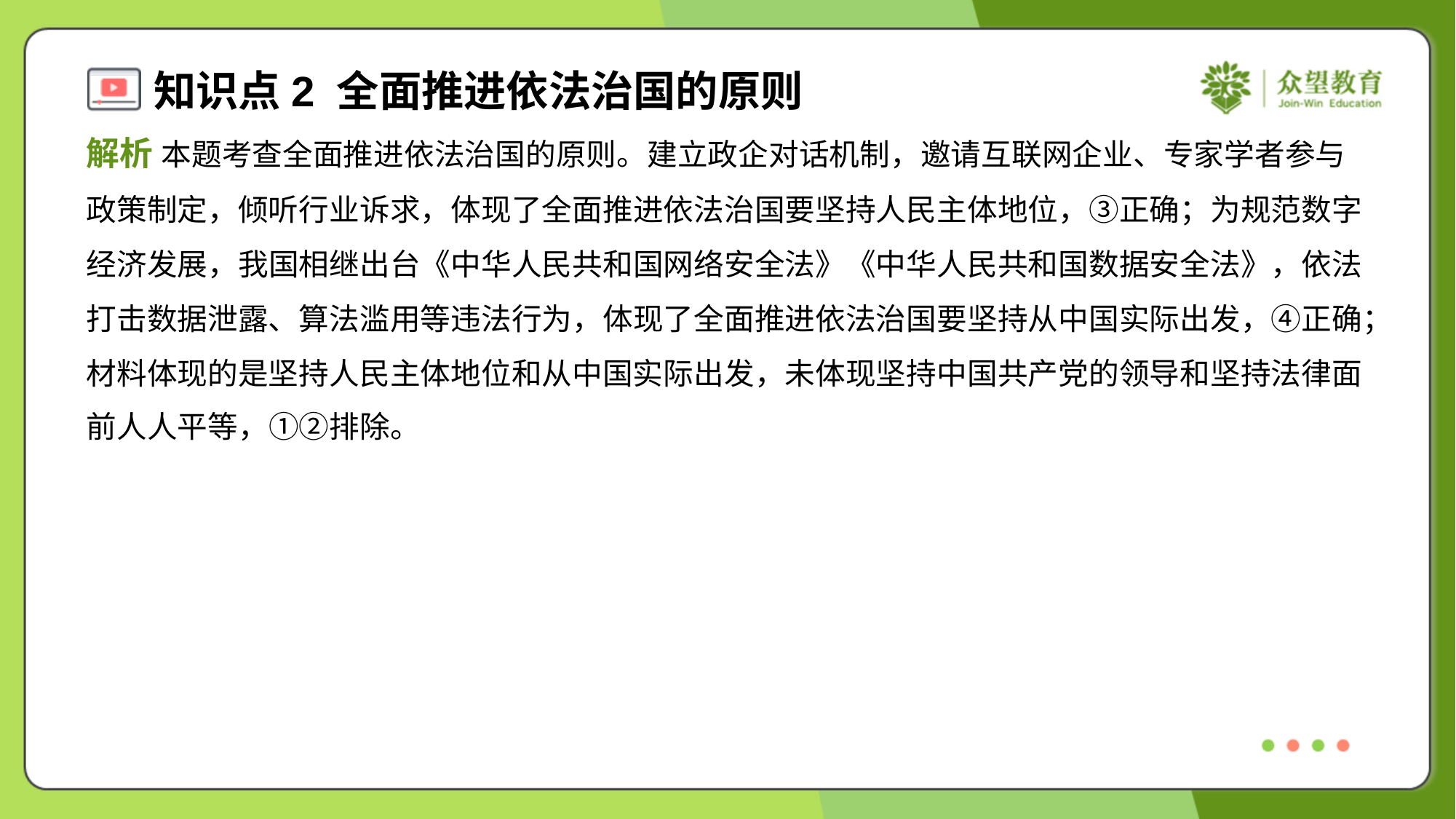

解析 本题考查全面推进依法治国的原则。建立政企对话机制，邀请互联网企业、专家学者参与
政策制定，倾听行业诉求，体现了全面推进依法治国要坚持人民主体地位，③正确；为规范数字
经济发展，我国相继出台《中华人民共和国网络安全法》《中华人民共和国数据安全法》，依法
打击数据泄露、算法滥用等违法行为，体现了全面推进依法治国要坚持从中国实际出发，④正确；
材料体现的是坚持人民主体地位和从中国实际出发，未体现坚持中国共产党的领导和坚持法律面
前人人平等，①②排除。